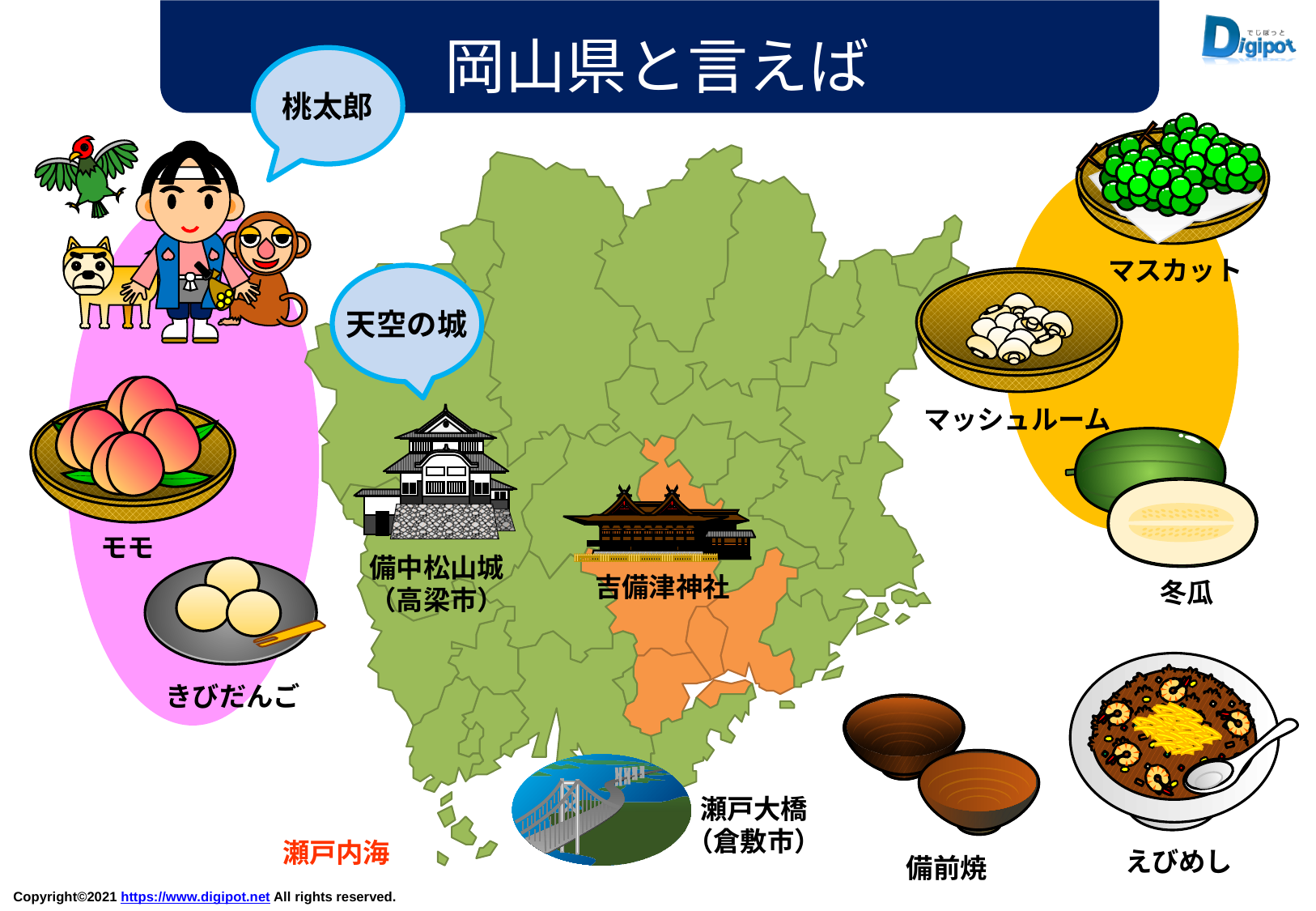

岡山県と言えば
桃太郎

マスカット
天空の城

マッシュルーム

モモ
備中松山城
（高梁市）

吉備津神社
冬瓜

きびだんご

瀬戸大橋
（倉敷市）
瀬戸内海
えびめし
備前焼